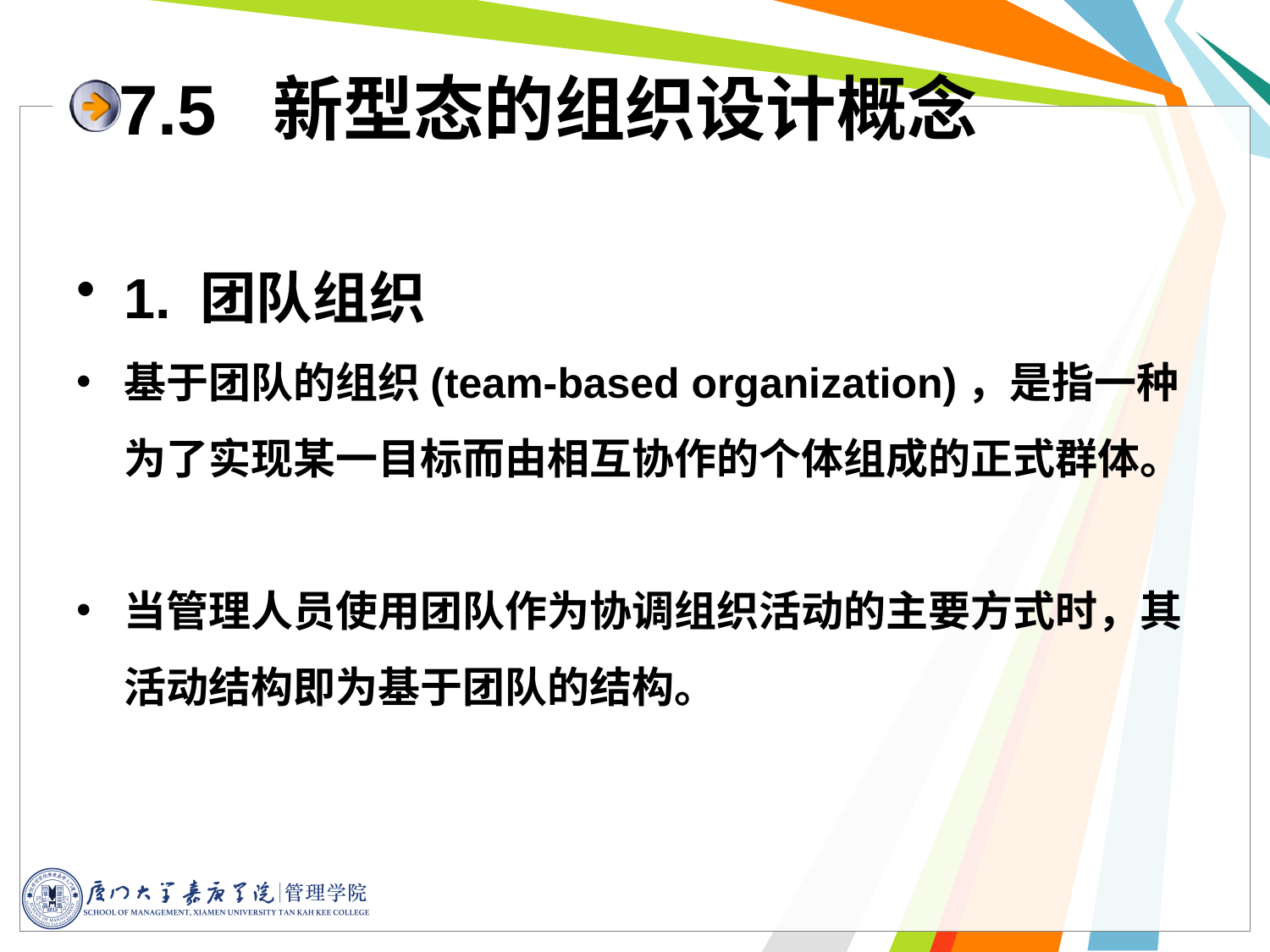

# 7.5  新型态的组织设计概念
1. 团队组织
基于团队的组织(team-based organization)，是指一种为了实现某一目标而由相互协作的个体组成的正式群体。

当管理人员使用团队作为协调组织活动的主要方式时，其活动结构即为基于团队的结构。